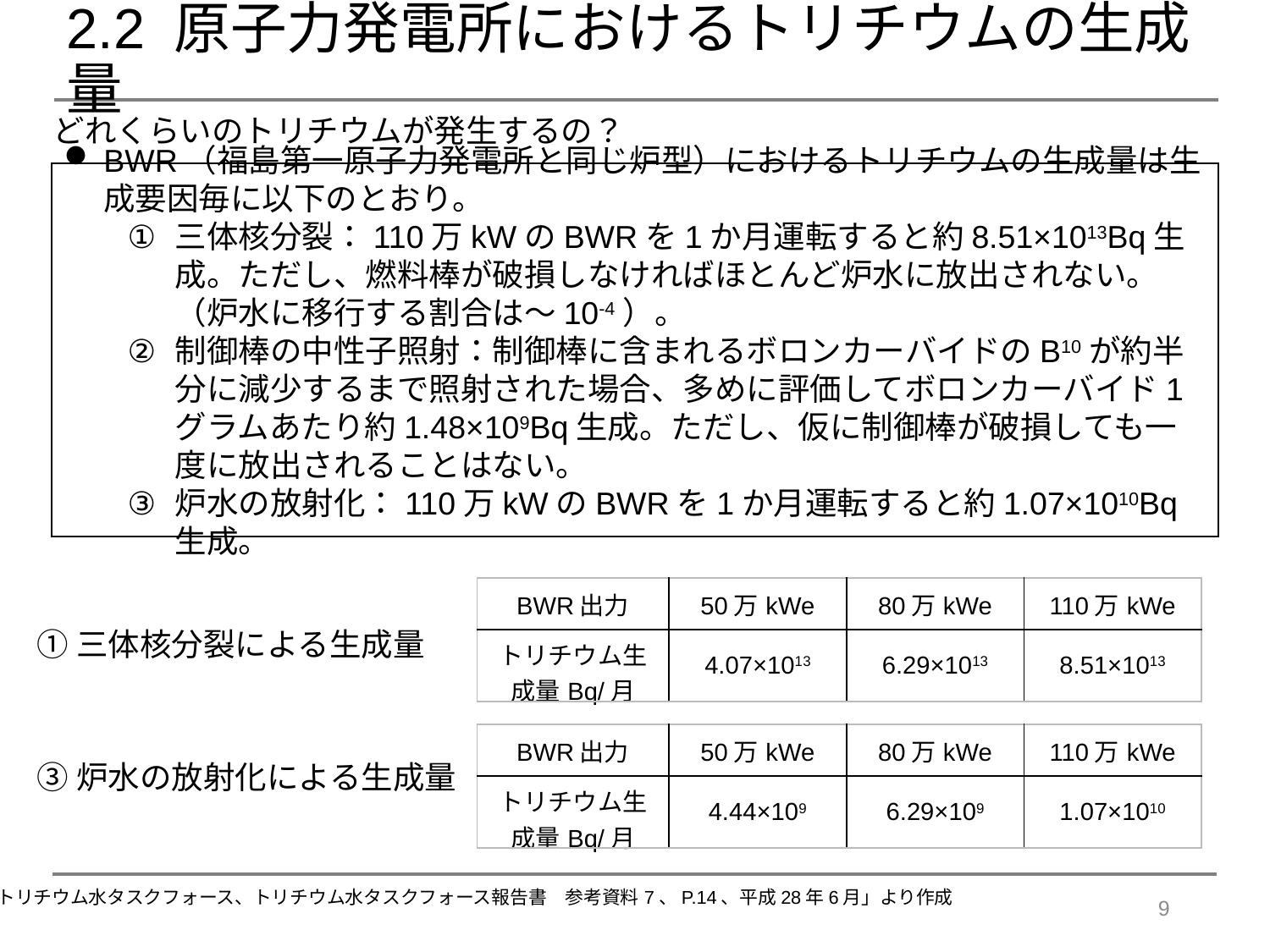

# 2.2 原子力発電所におけるトリチウムの生成量
どれくらいのトリチウムが発生するの？
BWR（福島第一原子力発電所と同じ炉型）におけるトリチウムの生成量は生成要因毎に以下のとおり。
三体核分裂：110万kWのBWRを1か月運転すると約8.51×1013Bq生成。ただし、燃料棒が破損しなければほとんど炉水に放出されない。（炉水に移行する割合は～10-4）。
制御棒の中性子照射：制御棒に含まれるボロンカーバイドのB10が約半分に減少するまで照射された場合、多めに評価してボロンカーバイド1グラムあたり約1.48×109Bq生成。ただし、仮に制御棒が破損しても一度に放出されることはない。
炉水の放射化：110万kWのBWRを1か月運転すると約1.07×1010Bq生成。
| BWR出力 | 50万kWe | 80万kWe | 110万kWe |
| --- | --- | --- | --- |
| トリチウム生成量Bq/月 | 4.07×1013 | 6.29×1013 | 8.51×1013 |
①三体核分裂による生成量
| BWR出力 | 50万kWe | 80万kWe | 110万kWe |
| --- | --- | --- | --- |
| トリチウム生成量Bq/月 | 4.44×109 | 6.29×109 | 1.07×1010 |
③炉水の放射化による生成量
「トリチウム水タスクフォース、トリチウム水タスクフォース報告書　参考資料7、P.14、平成28年6月」より作成
9